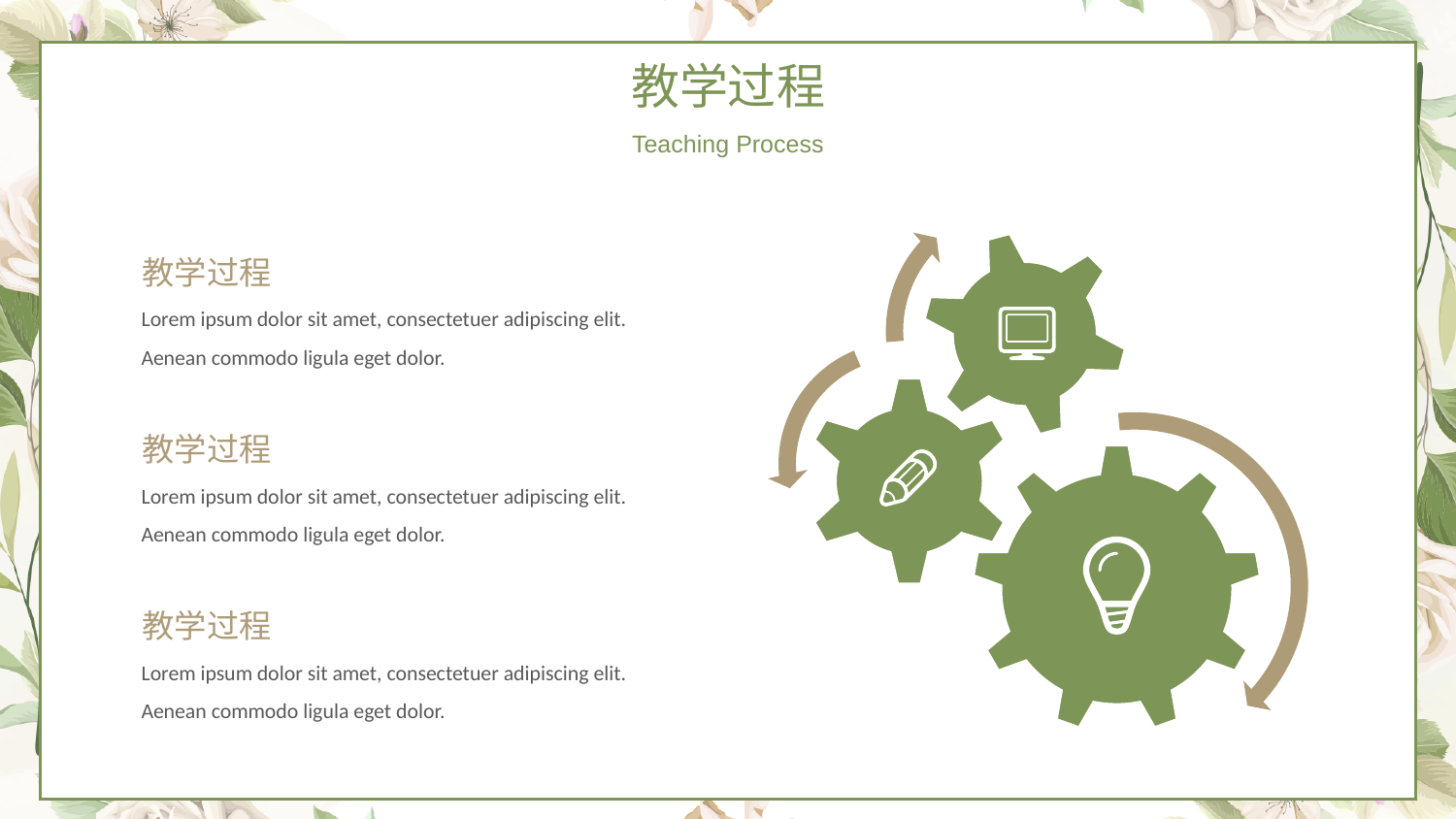

教学过程
Teaching Process

教学过程
Lorem ipsum dolor sit amet, consectetuer adipiscing elit. Aenean commodo ligula eget dolor.

教学过程

Lorem ipsum dolor sit amet, consectetuer adipiscing elit. Aenean commodo ligula eget dolor.

教学过程
Lorem ipsum dolor sit amet, consectetuer adipiscing elit. Aenean commodo ligula eget dolor.